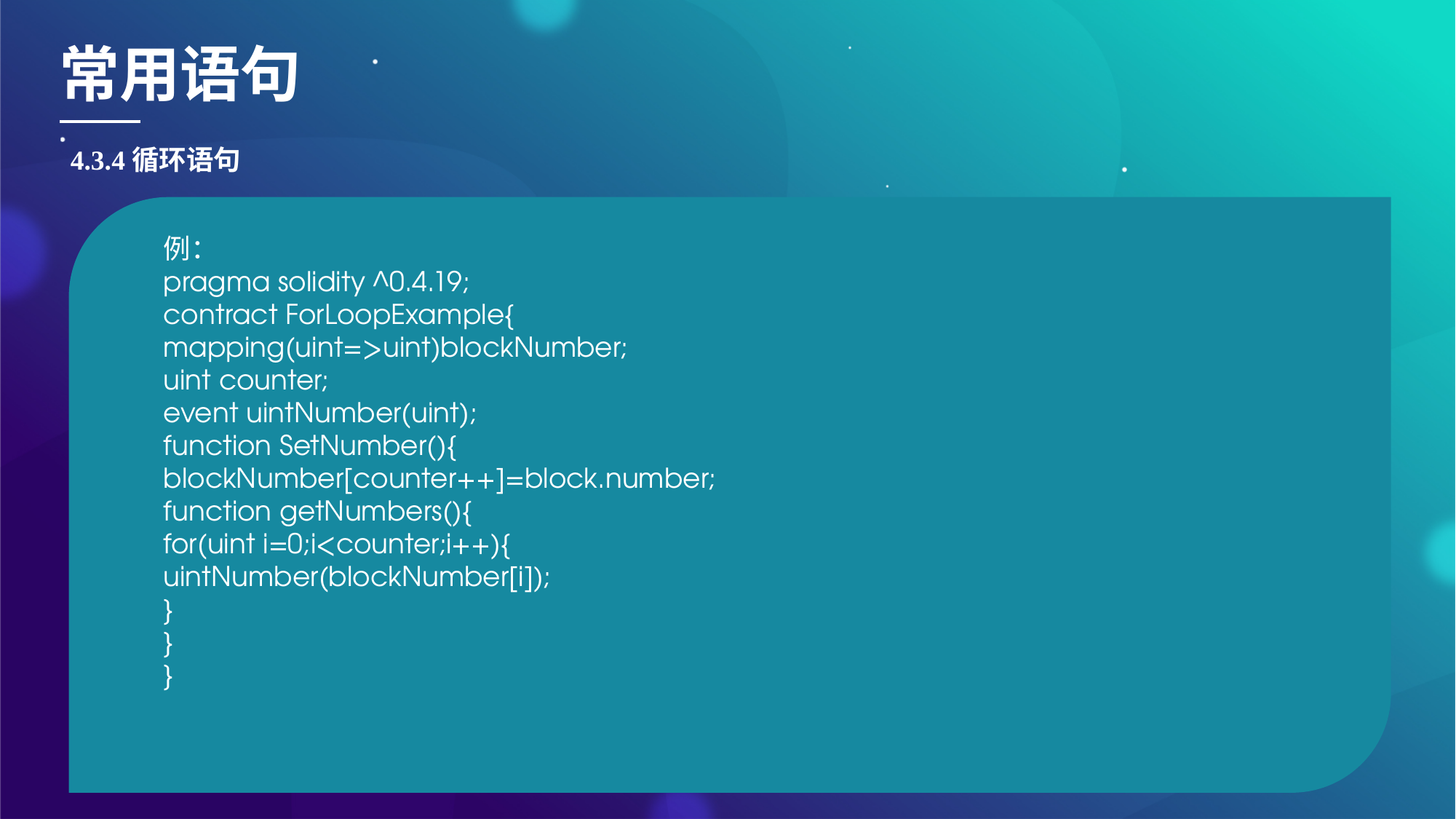

常用语句
4.3.4循环语句
例：
pragma solidity ^0.4.19;
contract ForLoopExample{
mapping(uint=>uint)blockNumber;
uint counter;
event uintNumber(uint);
function SetNumber(){
blockNumber[counter++]=block.number;
function getNumbers(){
for(uint i=0;i<counter;i++){
uintNumber(blockNumber[i]);
}
}
}